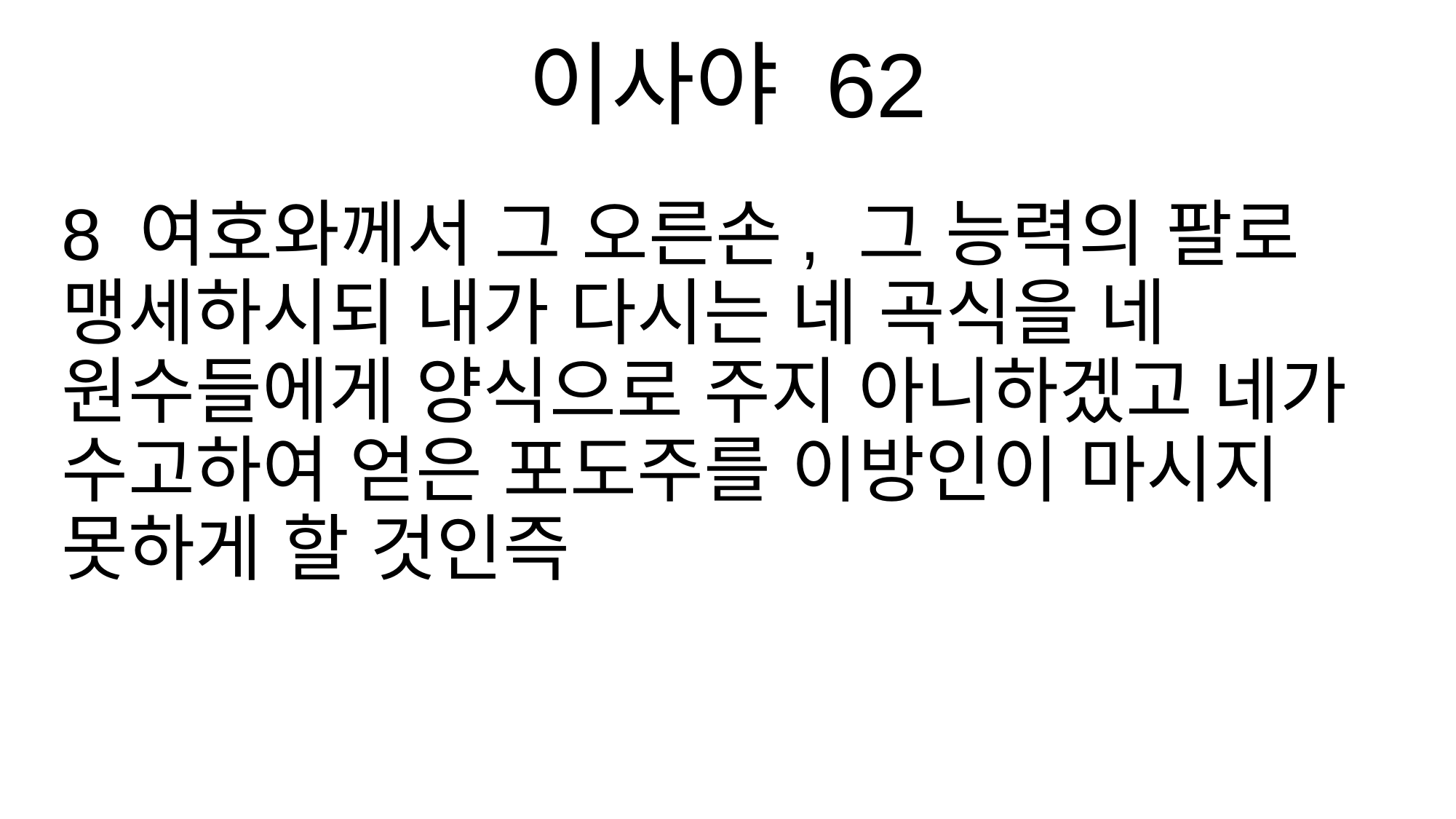

이사야 62
8 여호와께서 그 오른손, 그 능력의 팔로 맹세하시되 내가 다시는 네 곡식을 네 원수들에게 양식으로 주지 아니하겠고 네가 수고하여 얻은 포도주를 이방인이 마시지 못하게 할 것인즉